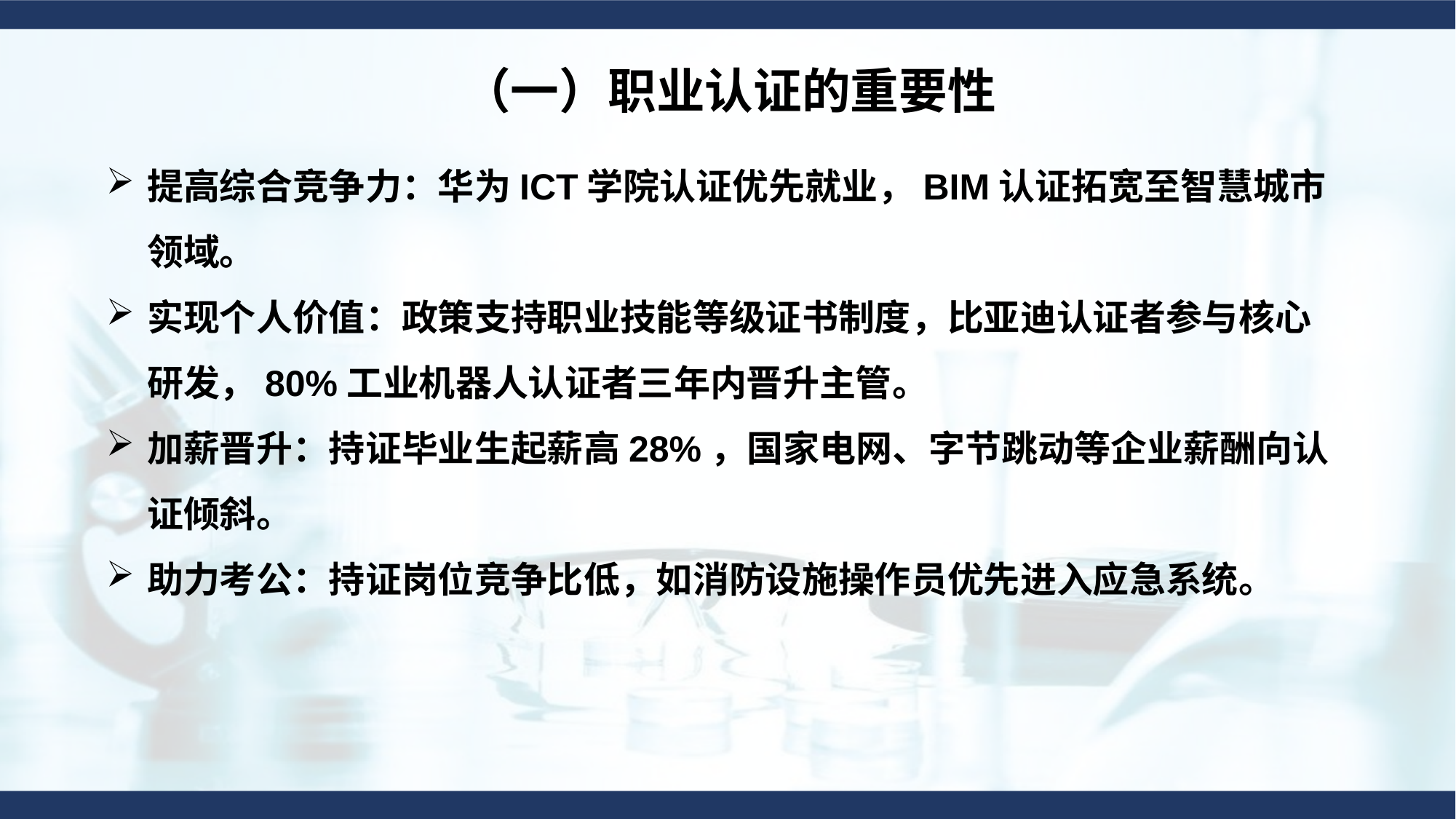

（一）职业认证的重要性

提高综合竞争力：华为ICT学院认证优先就业，BIM认证拓宽至智慧城市领域。
实现个人价值：政策支持职业技能等级证书制度，比亚迪认证者参与核心研发，80%工业机器人认证者三年内晋升主管。
加薪晋升：持证毕业生起薪高28%，国家电网、字节跳动等企业薪酬向认证倾斜。
助力考公：持证岗位竞争比低，如消防设施操作员优先进入应急系统。